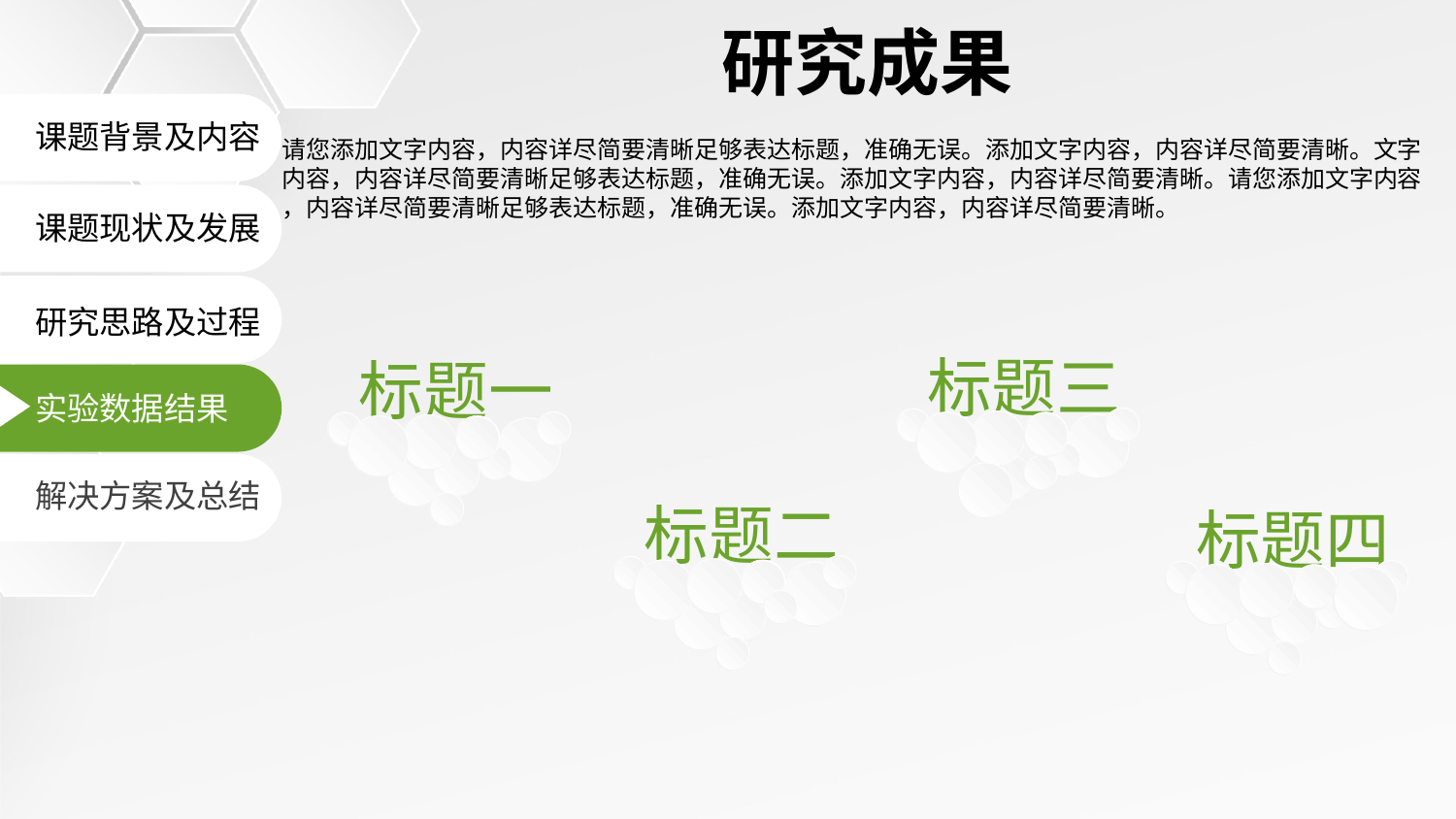

研究成果

课题背景及内容
请您添加文字内容，内容详尽简要清晰足够表达标题，准确无误。添加文字内容，内容详尽简要清晰。文字内容，内容详尽简要清晰足够表达标题，准确无误。添加文字内容，内容详尽简要清晰。请您添加文字内容
，内容详尽简要清晰足够表达标题，准确无误。添加文字内容，内容详尽简要清晰。

课题现状及发展

研究思路及过程
标题三
标题一

实验数据结果

解决方案及总结
标题二

标题四

延时符